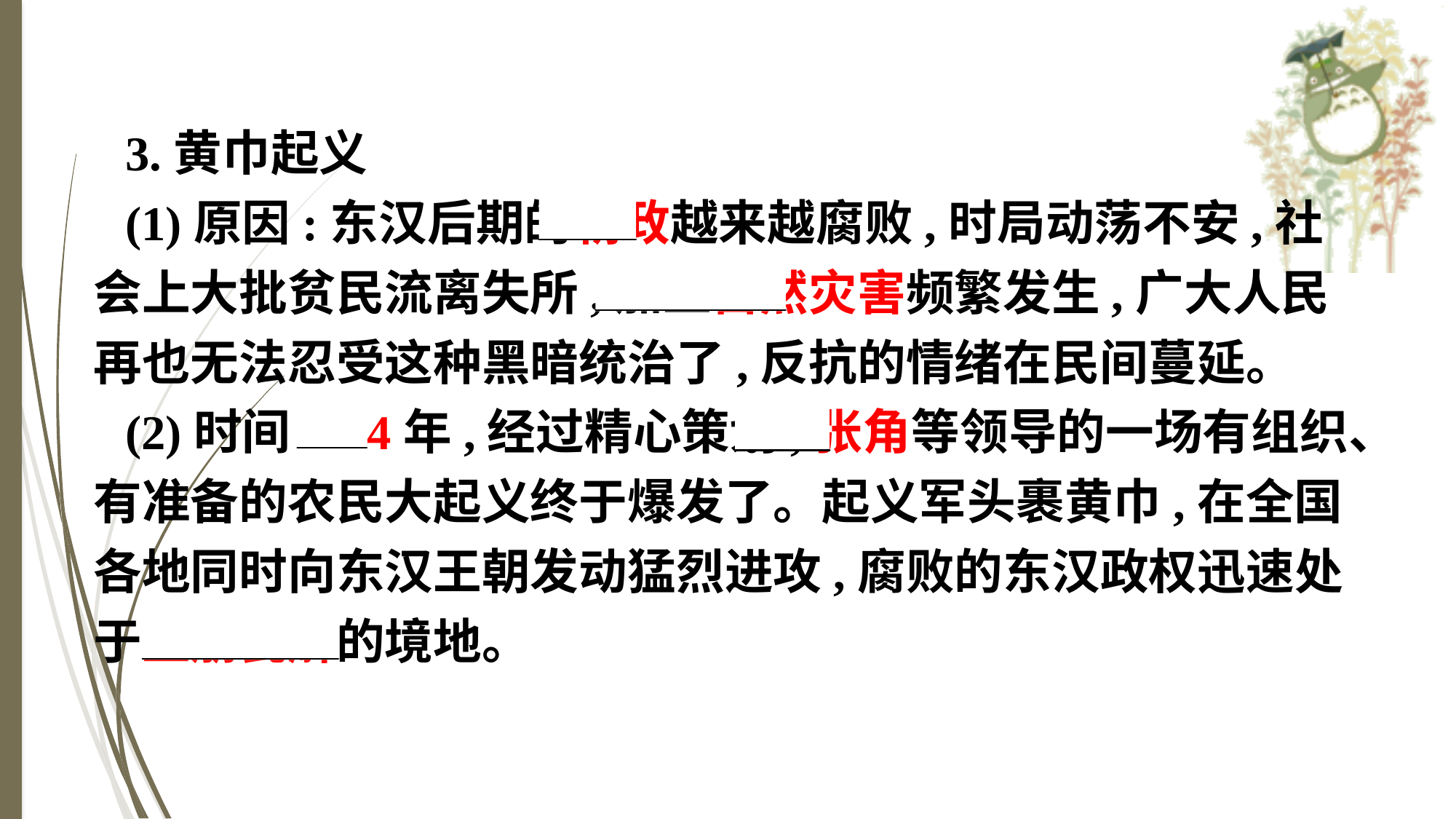

3.黄巾起义
(1)原因:东汉后期的朝政越来越腐败,时局动荡不安,社会上大批贫民流离失所,加上自然灾害频繁发生,广大人民再也无法忍受这种黑暗统治了,反抗的情绪在民间蔓延。
(2)时间:184年,经过精心策划,张角等领导的一场有组织、有准备的农民大起义终于爆发了。起义军头裹黄巾,在全国各地同时向东汉王朝发动猛烈进攻,腐败的东汉政权迅速处于土崩瓦解的境地。